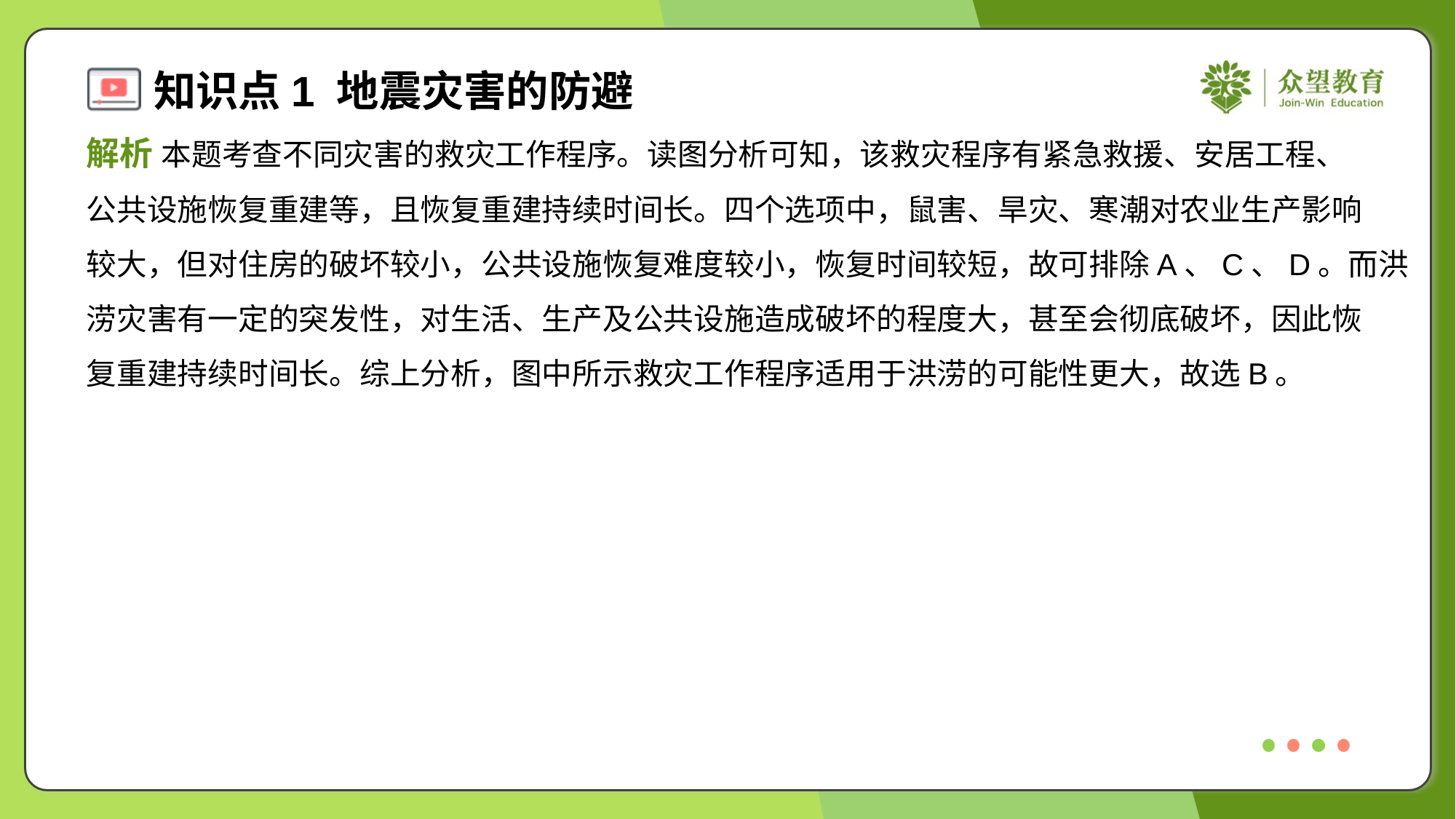

解析 本题考查不同灾害的救灾工作程序。读图分析可知，该救灾程序有紧急救援、安居工程、
公共设施恢复重建等，且恢复重建持续时间长。四个选项中，鼠害、旱灾、寒潮对农业生产影响
较大，但对住房的破坏较小，公共设施恢复难度较小，恢复时间较短，故可排除A、C、D。而洪
涝灾害有一定的突发性，对生活、生产及公共设施造成破坏的程度大，甚至会彻底破坏，因此恢
复重建持续时间长。综上分析，图中所示救灾工作程序适用于洪涝的可能性更大，故选B。